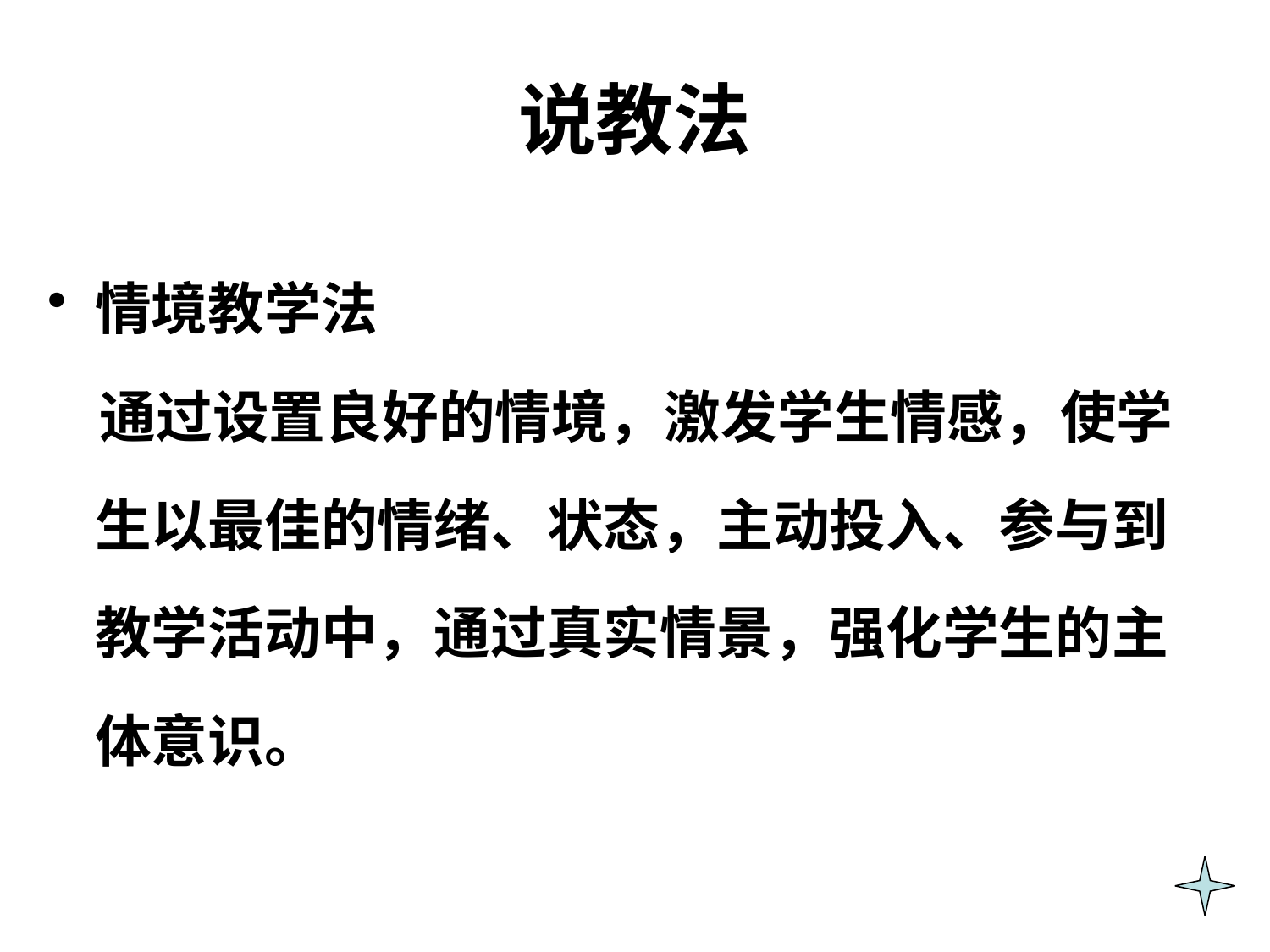

# 说教法
情境教学法
   通过设置良好的情境，激发学生情感，使学生以最佳的情绪、状态，主动投入、参与到教学活动中，通过真实情景，强化学生的主体意识。